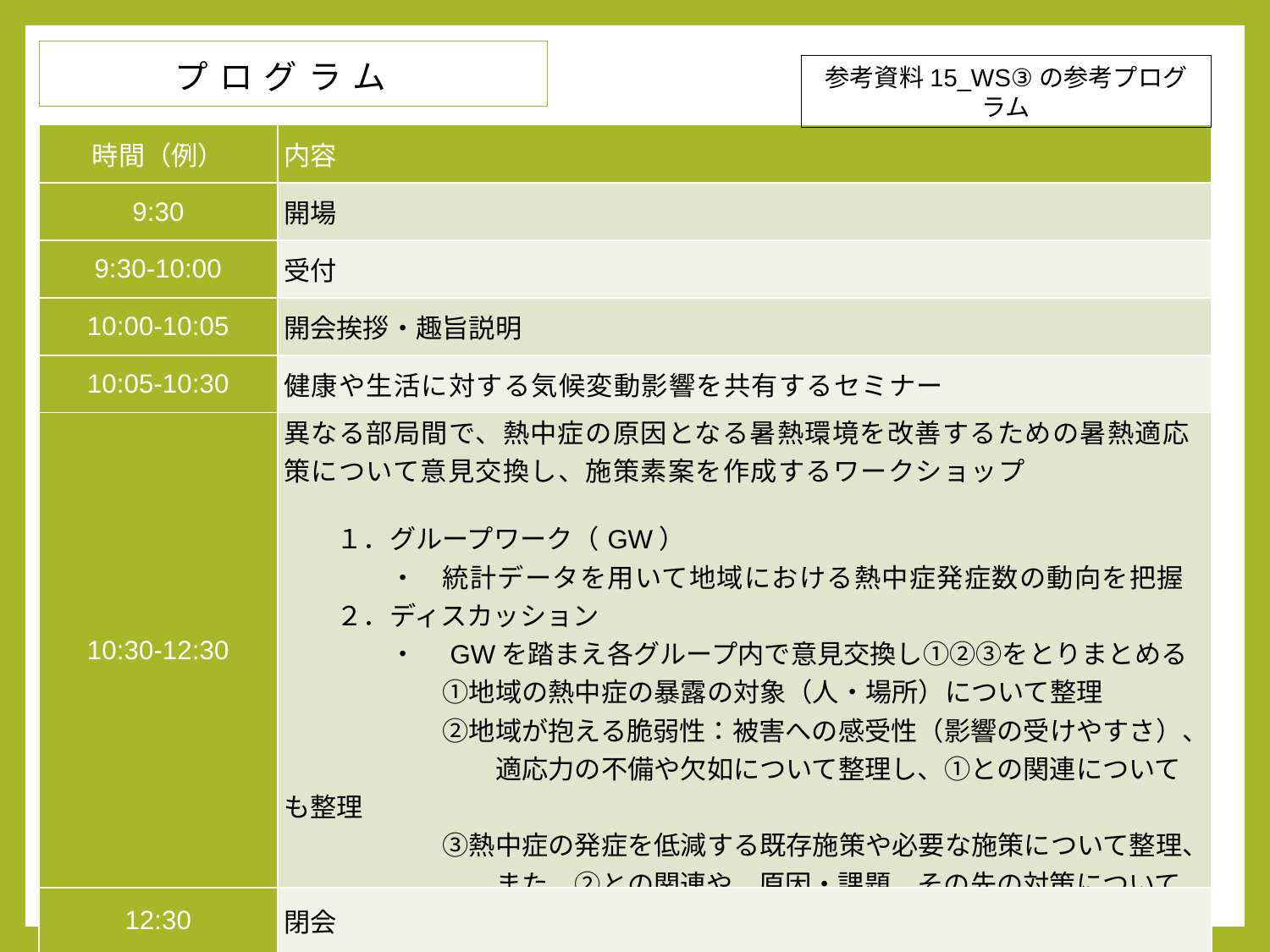

プログラム
参考資料15_WS③の参考プログラム
| 時間（例） | 内容 |
| --- | --- |
| 9:30 | 開場 |
| 9:30-10:00 | 受付 |
| 10:00-10:05 | 開会挨拶・趣旨説明 |
| 10:05-10:30 | 健康や生活に対する気候変動影響を共有するセミナー |
| 10:30-12:30 | 異なる部局間で、熱中症の原因となる暑熱環境を改善するための暑熱適応策について意見交換し、施策素案を作成するワークショップ 　　１．グループワーク（GW） 　　　　・　統計データを用いて地域における熱中症発症数の動向を把握 　　２．ディスカッション 　　　　・　GWを踏まえ各グループ内で意見交換し①②③をとりまとめる 　　　　　　①地域の熱中症の暴露の対象（人・場所）について整理 　　　　　　②地域が抱える脆弱性：被害への感受性（影響の受けやすさ）、 　　　　　　　　適応力の不備や欠如について整理し、①との関連についても整理 　　　　　　③熱中症の発症を低減する既存施策や必要な施策について整理、 　　　　　　　　また、②との関連や、原因・課題、その先の対策について整理 |
| 12:30 | 閉会 |